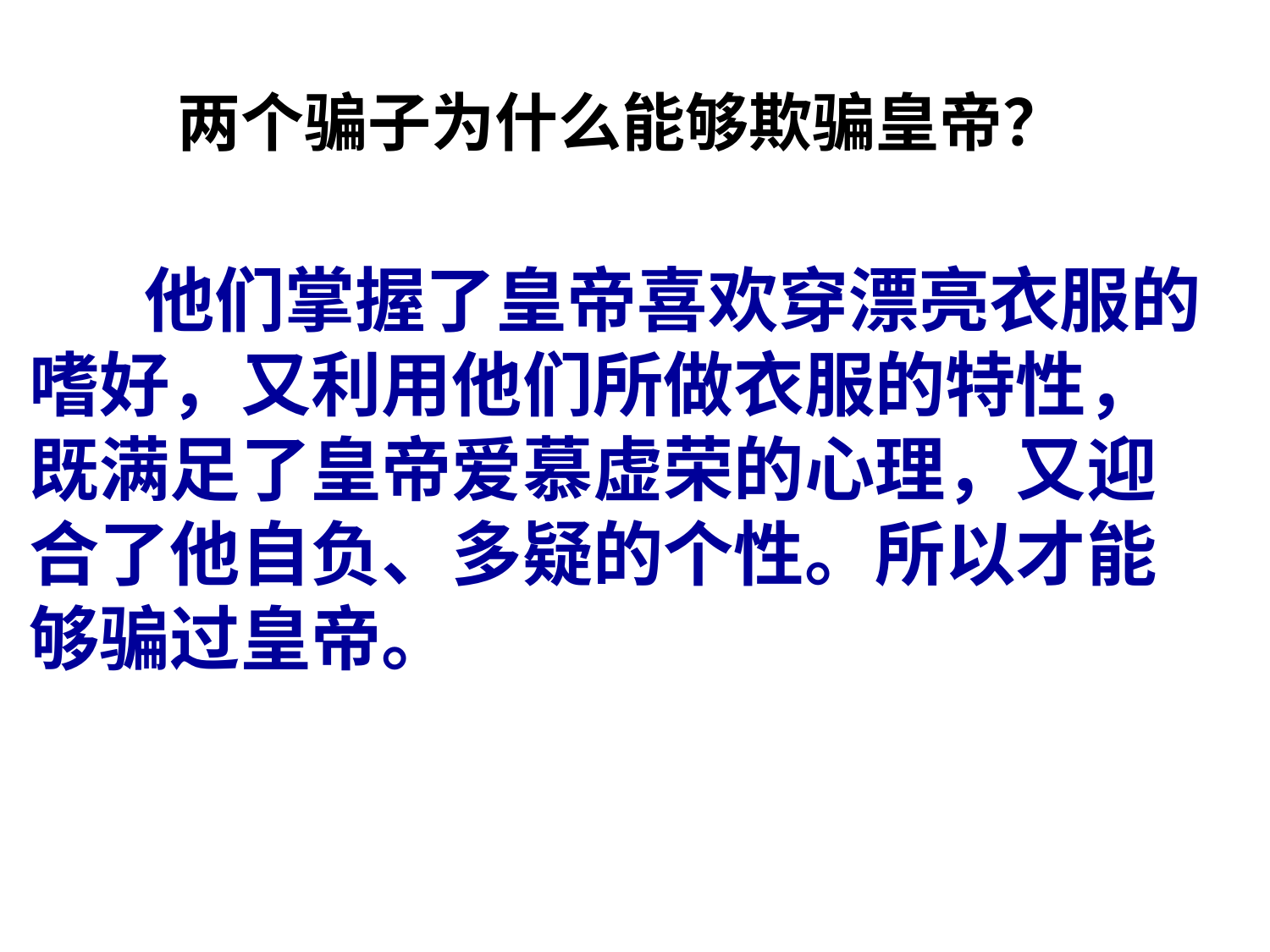

两个骗子为什么能够欺骗皇帝？
           他们掌握了皇帝喜欢穿漂亮衣服的嗜好，又利用他们所做衣服的特性，既满足了皇帝爱慕虚荣的心理，又迎合了他自负、多疑的个性。所以才能够骗过皇帝。